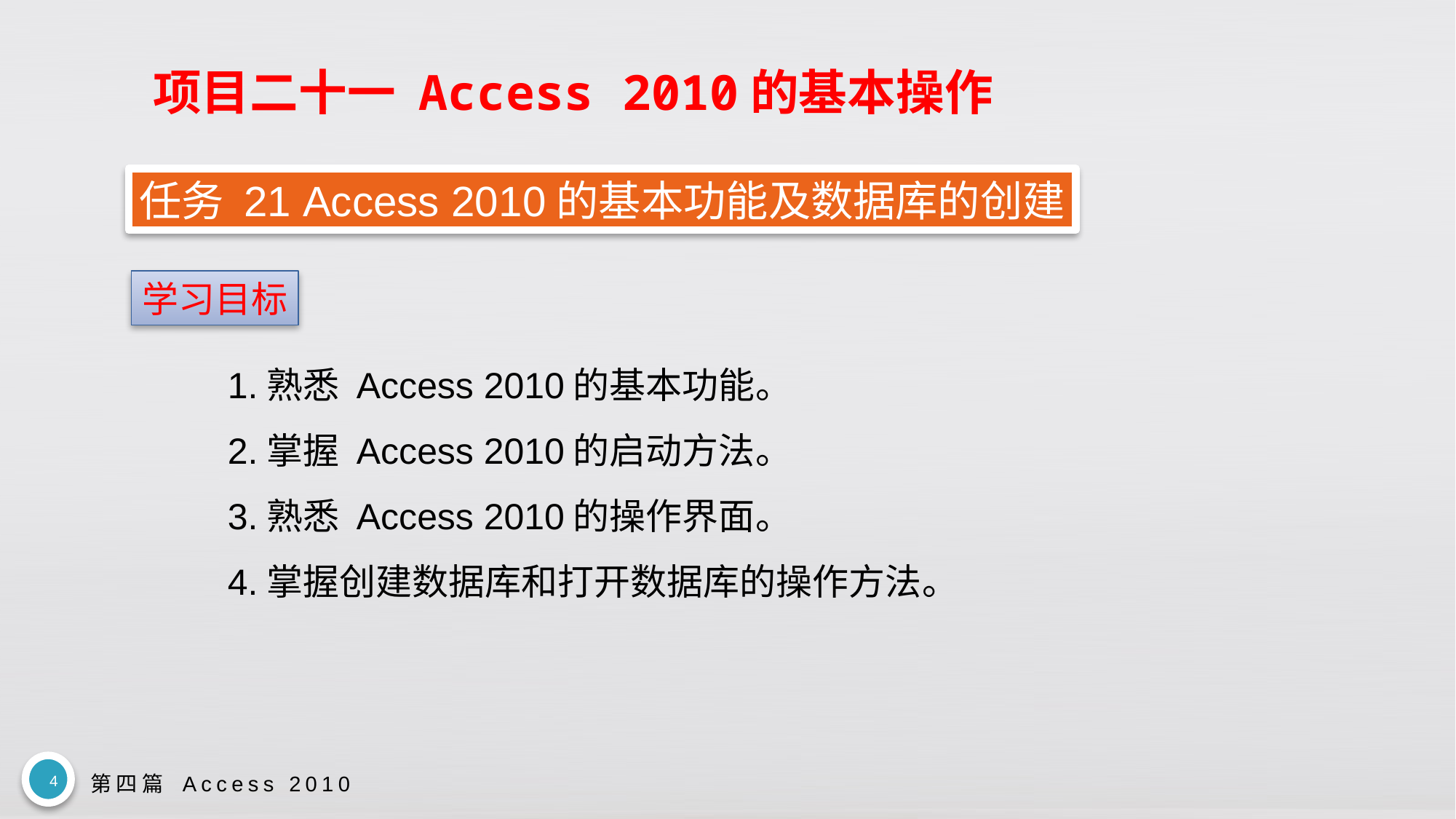

# 项目二十一 Access 2010的基本操作
任务 21 Access 2010的基本功能及数据库的创建
学习目标
1.熟悉 Access 2010的基本功能。
2.掌握 Access 2010的启动方法。
3.熟悉 Access 2010的操作界面。
4.掌握创建数据库和打开数据库的操作方法。
4